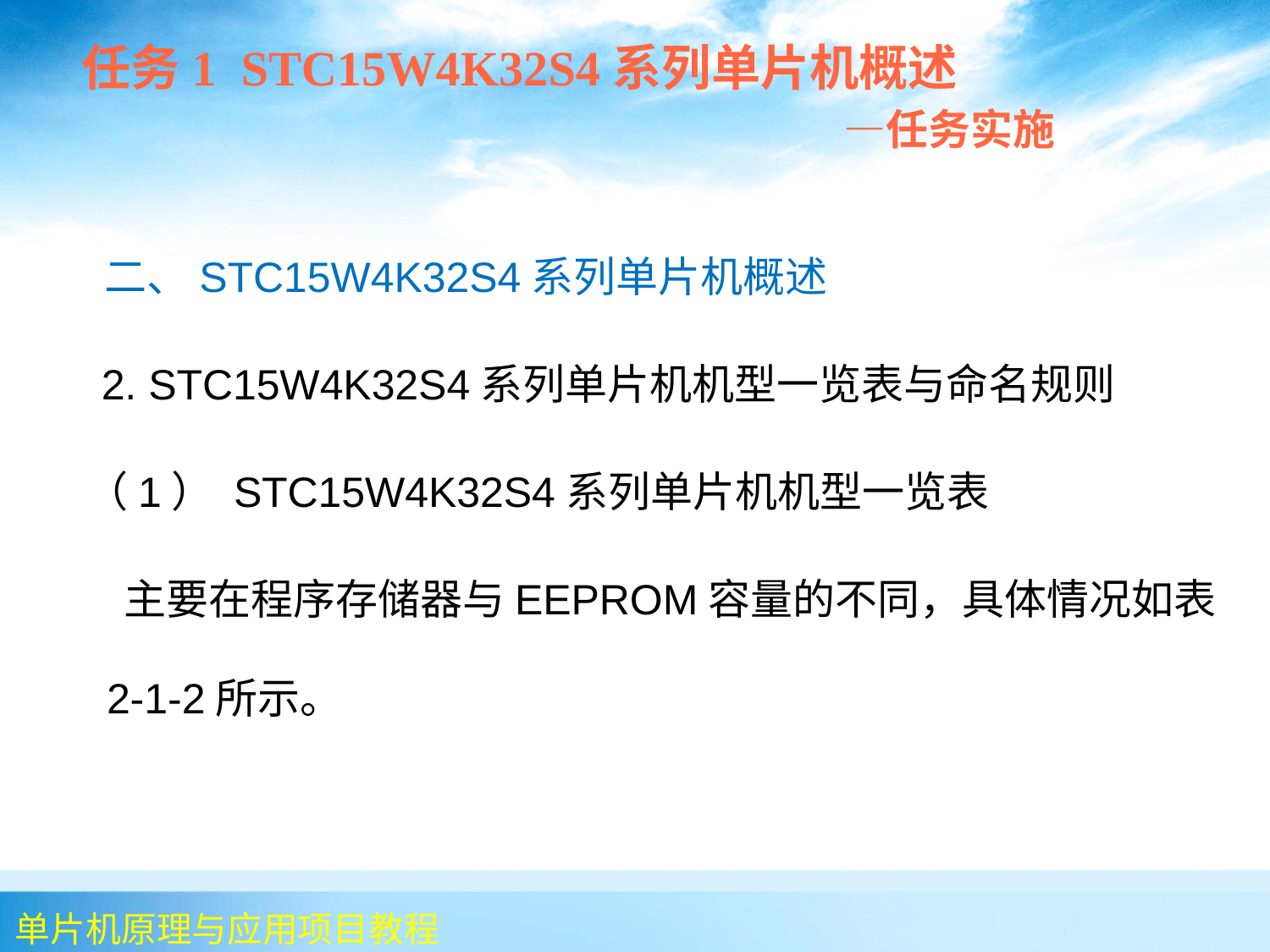

任务1  STC15W4K32S4系列单片机概述
                                                                        —任务实施
   二、STC15W4K32S4系列单片机概述
   2. STC15W4K32S4系列单片机机型一览表与命名规则
 （1） STC15W4K32S4系列单片机机型一览表
     主要在程序存储器与EEPROM容量的不同，具体情况如表2-1-2所示。